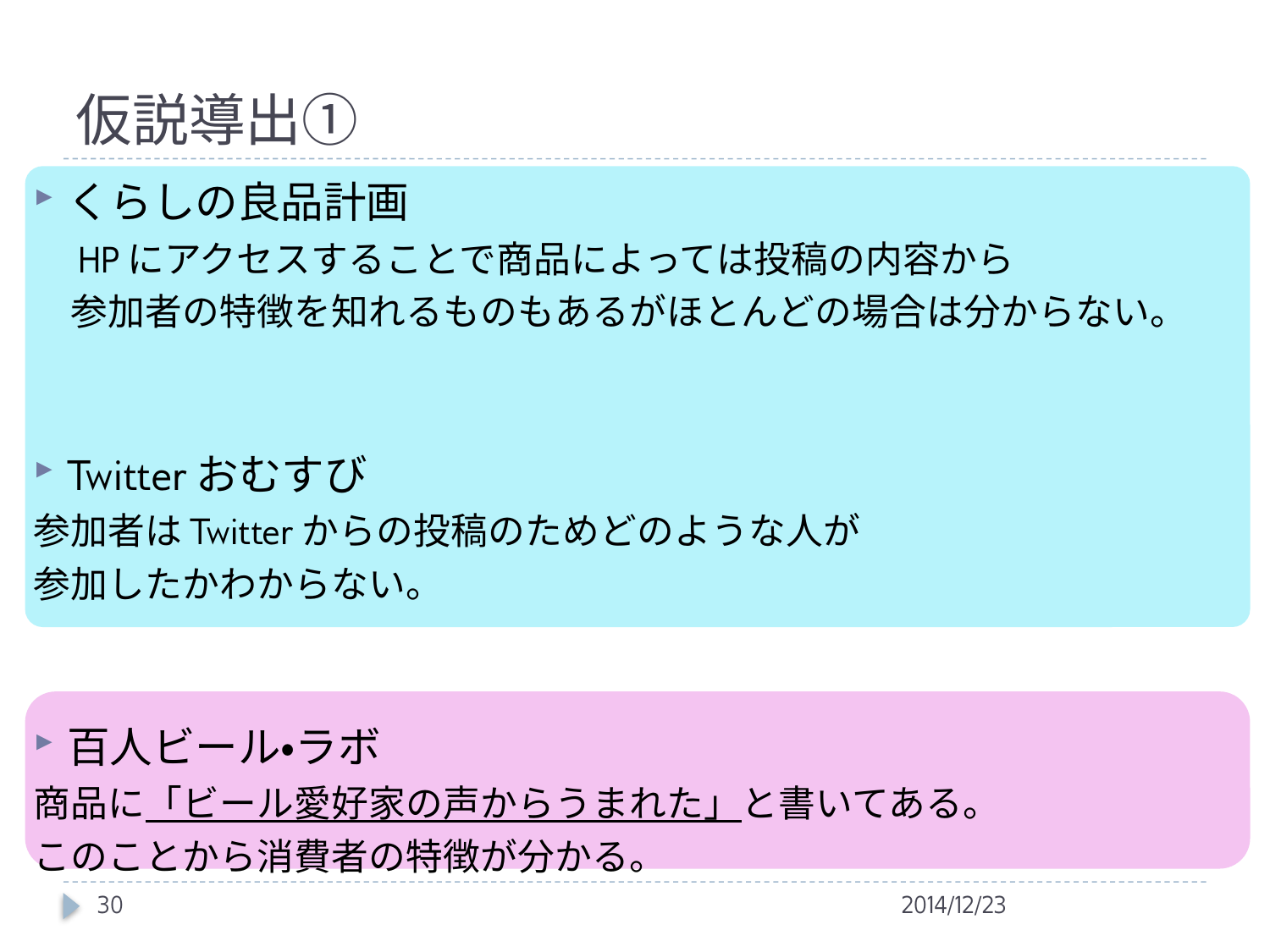

# 仮説導出①

くらしの良品計画
　HPにアクセスすることで商品によっては投稿の内容から
　参加者の特徴を知れるものもあるがほとんどの場合は分からない。

Twitterおむすび
参加者はTwitterからの投稿のためどのような人が
参加したかわからない。

百人ビール・ラボ
商品に「ビール愛好家の声からうまれた」と書いてある。
このことから消費者の特徴が分かる。

30
2014/12/23